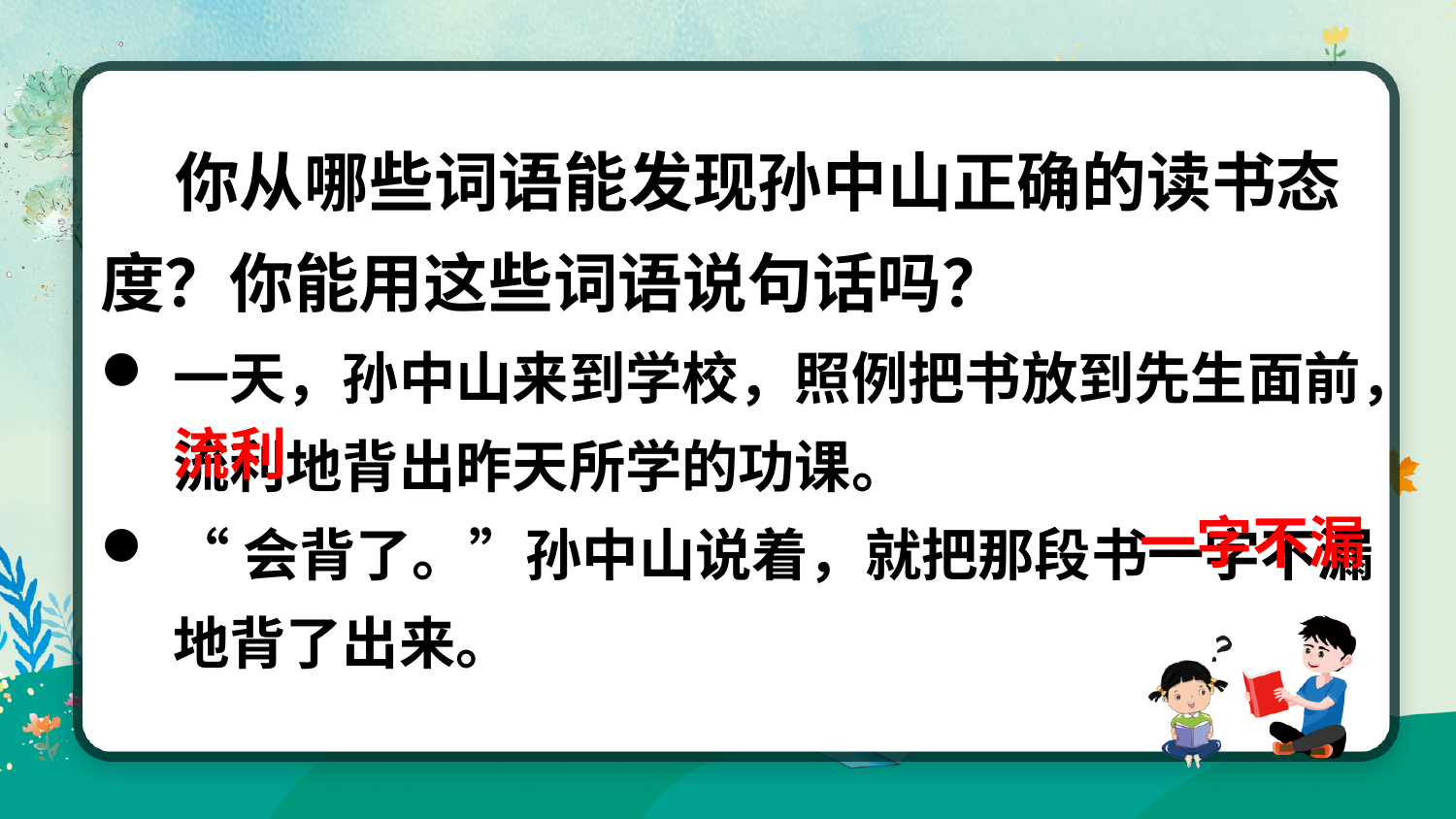

你从哪些词语能发现孙中山正确的读书态度？你能用这些词语说句话吗？
一天，孙中山来到学校，照例把书放到先生面前，流利地背出昨天所学的功课。
“会背了。”孙中山说着，就把那段书一字不漏地背了出来。
流利
一字不漏